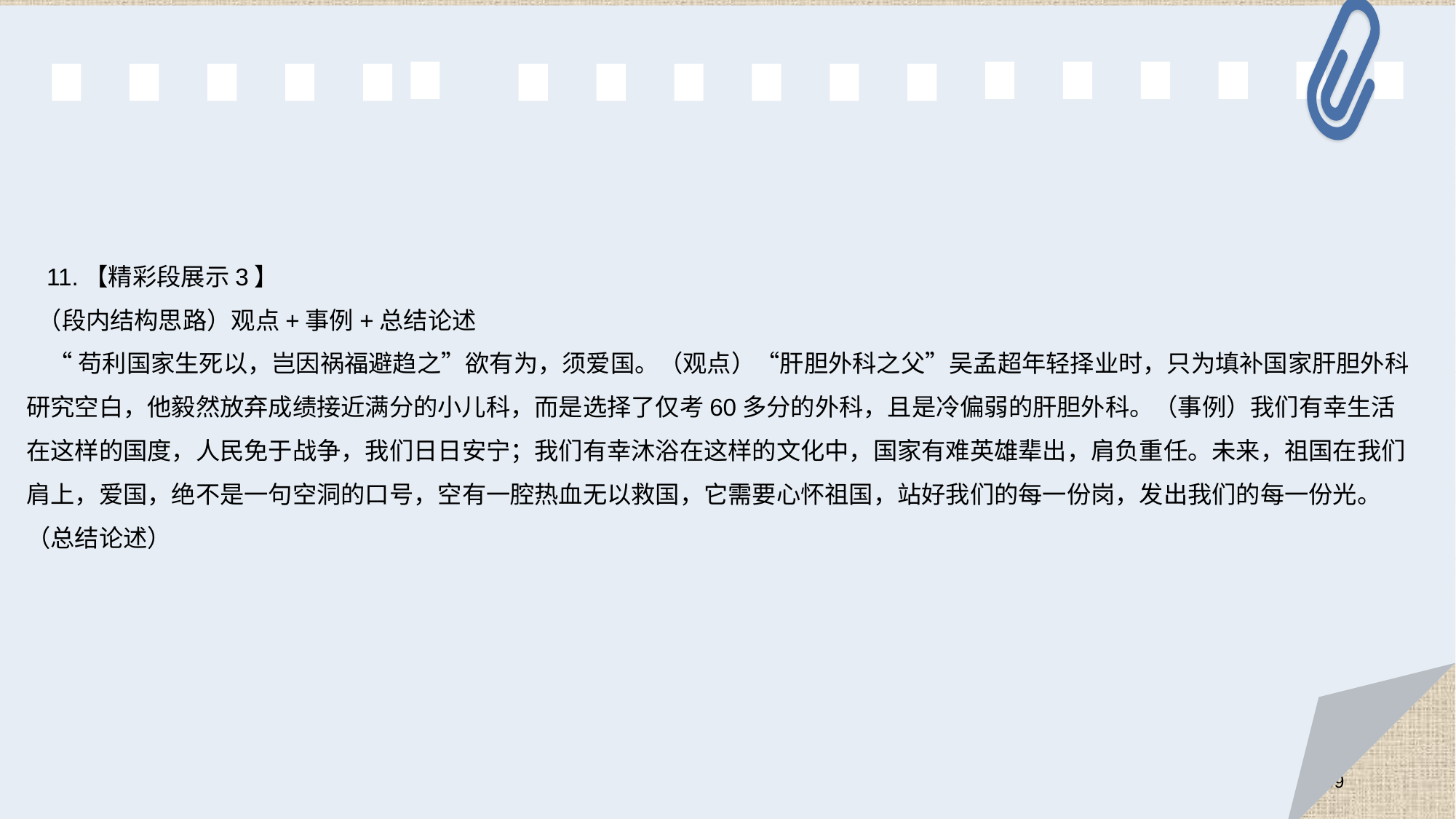

11.【精彩段展示3】
 （段内结构思路）观点+事例+总结论述
    “苟利国家生死以，岂因祸福避趋之”欲有为，须爱国。（观点）“肝胆外科之父”吴孟超年轻择业时，只为填补国家肝胆外科研究空白，他毅然放弃成绩接近满分的小儿科，而是选择了仅考60多分的外科，且是冷偏弱的肝胆外科。（事例）我们有幸生活在这样的国度，人民免于战争，我们日日安宁；我们有幸沐浴在这样的文化中，国家有难英雄辈出，肩负重任。未来，祖国在我们肩上，爱国，绝不是一句空洞的口号，空有一腔热血无以救国，它需要心怀祖国，站好我们的每一份岗，发出我们的每一份光。（总结论述）
69